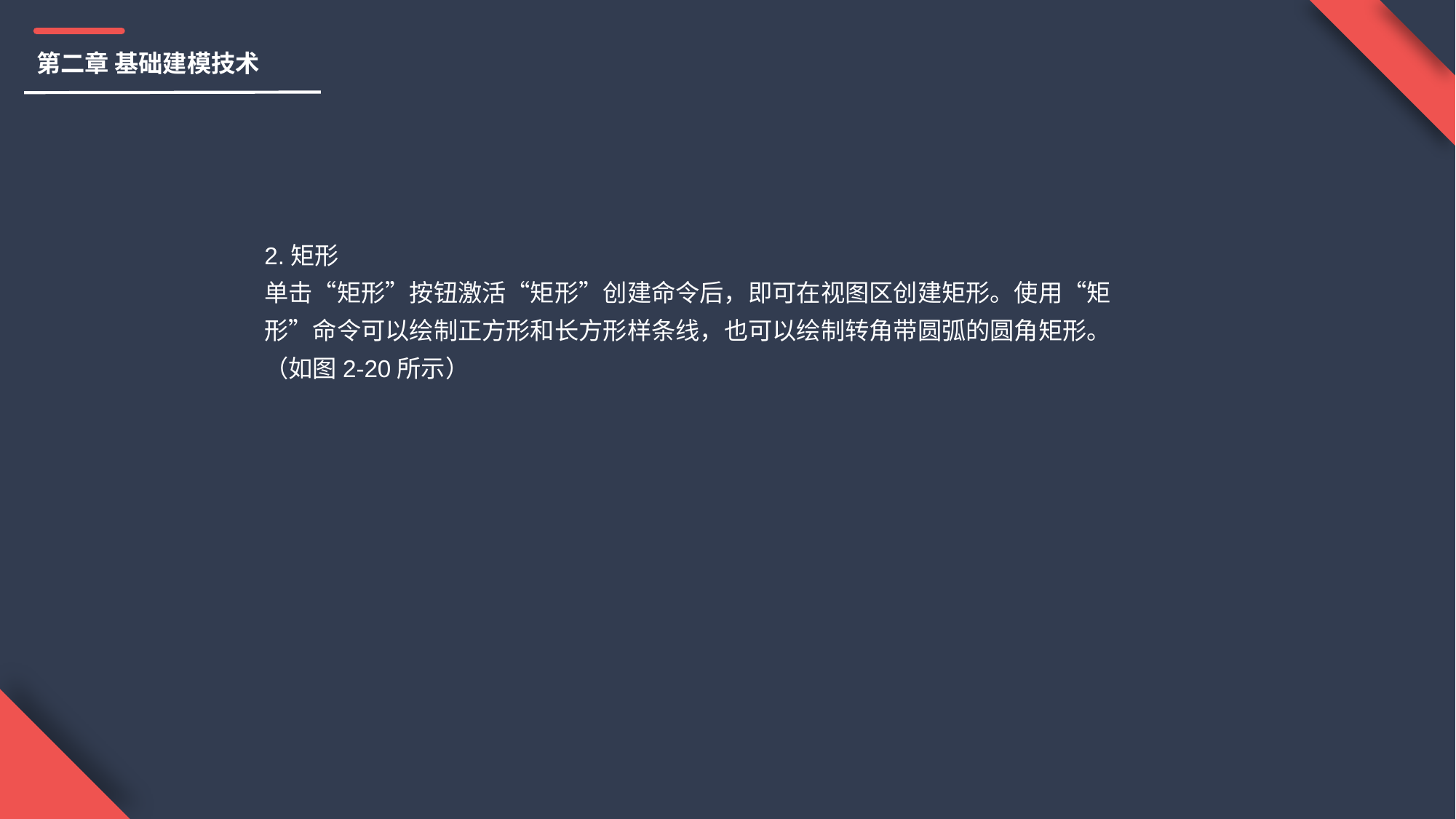

第二章 基础建模技术
2.矩形
单击“矩形”按钮激活“矩形”创建命令后，即可在视图区创建矩形。使用“矩形”命令可以绘制正方形和长方形样条线，也可以绘制转角带圆弧的圆角矩形。（如图2-20所示）